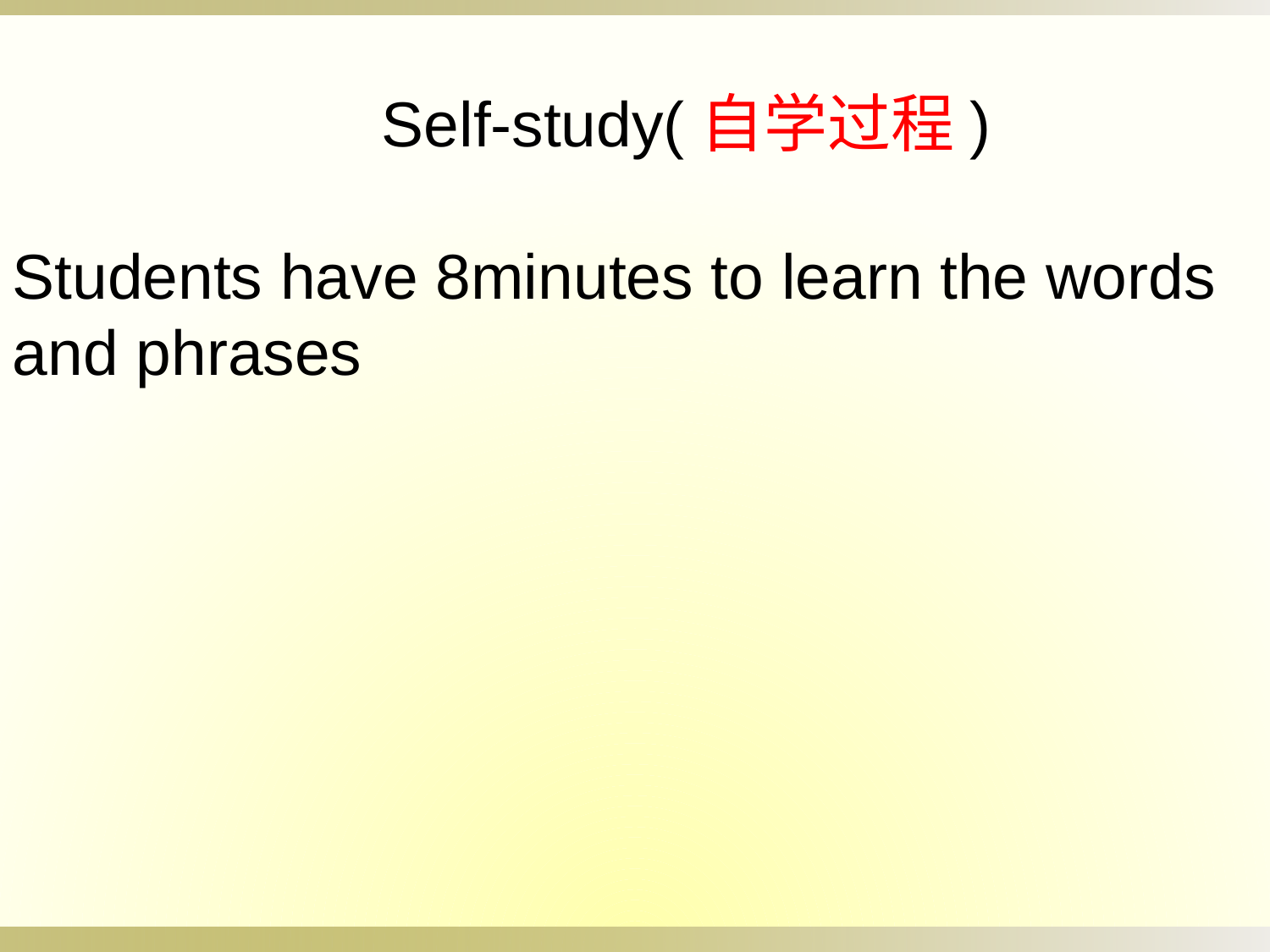

Self-study(自学过程)

Students have 8minutes to learn the words and phrases